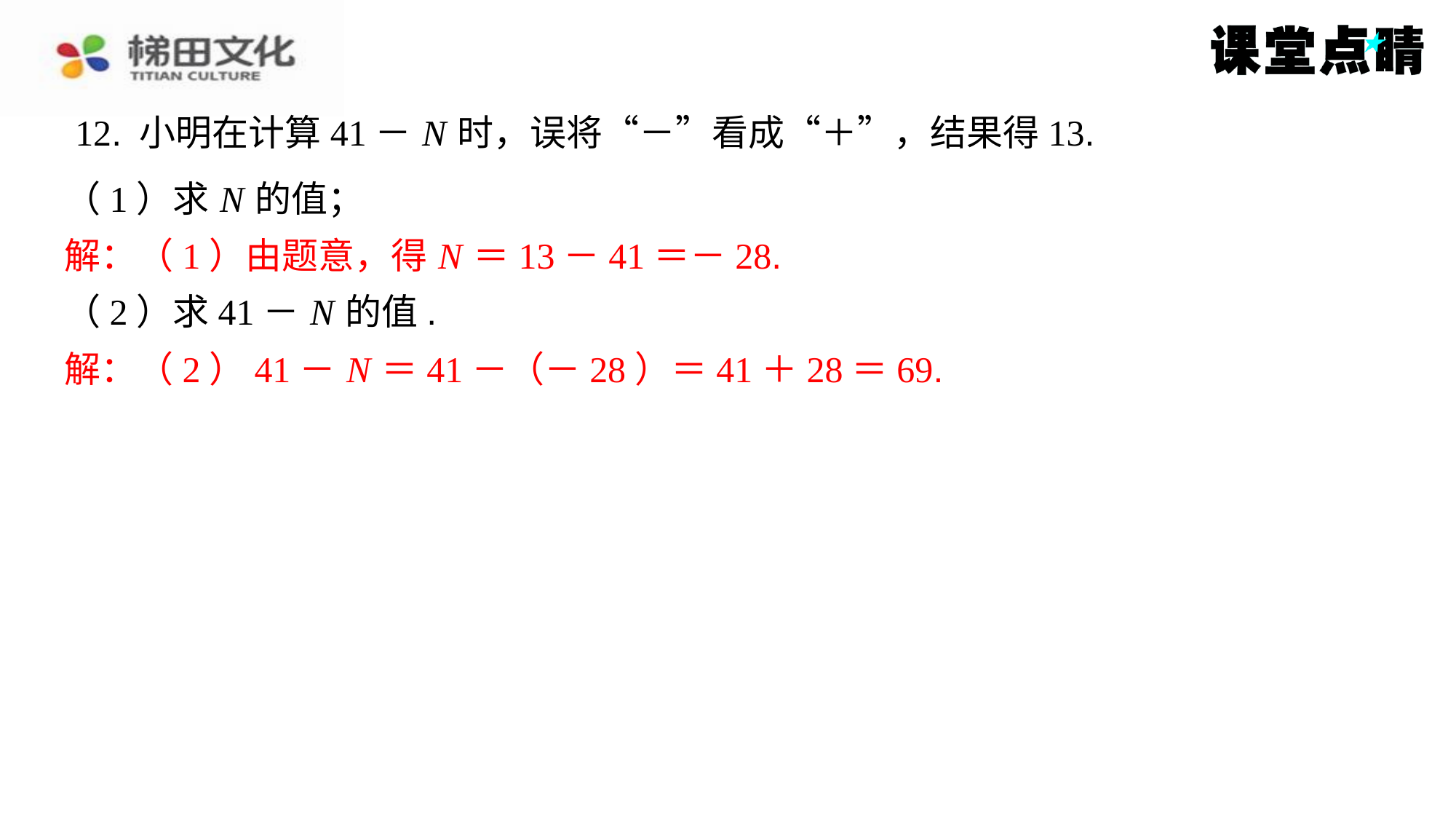

12. 小明在计算41－ N 时，误将“－”看成“＋”，结果得13.
（1）求 N 的值；
解：（1）由题意，得 N ＝13－41＝－28.
（2）求41－ N 的值.
解：（2）41－ N ＝41－（－28）＝41＋28＝69.
解：（1）由题意，得 N ＝13－41＝－28.
解：（2）41－ N ＝41－（－28）＝41＋28＝69.